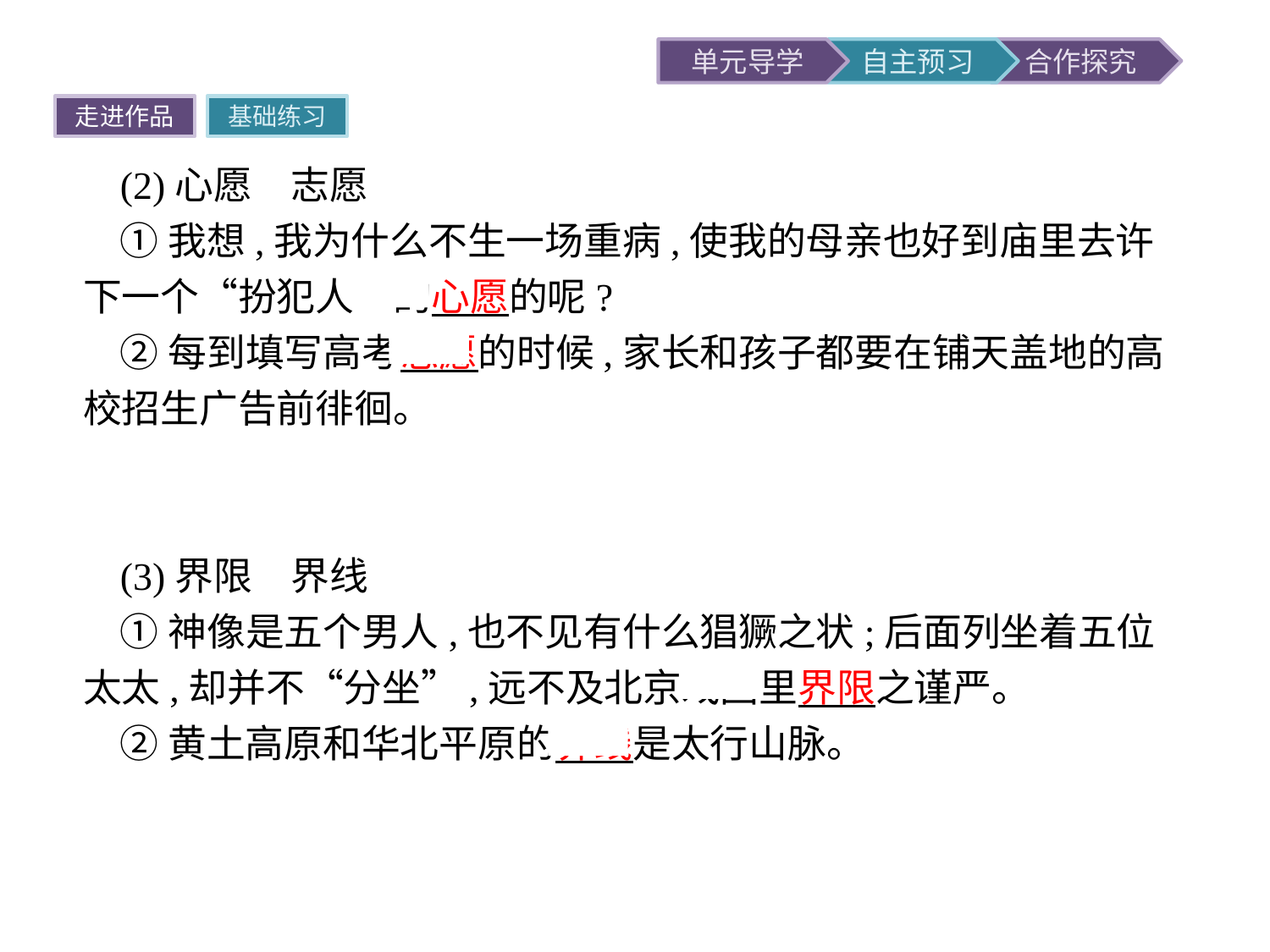

走进作品
基础练习
(2)心愿　志愿
①我想,我为什么不生一场重病,使我的母亲也好到庙里去许下一个“扮犯人”的心愿的呢?
②每到填写高考志愿的时候,家长和孩子都要在铺天盖地的高校招生广告前徘徊。
提示二者都指愿望。“心愿”指一般的愿望;“志愿”指志向和愿望,一般指较大的。
(3)界限　界线
①神像是五个男人,也不见有什么猖獗之状;后面列坐着五位太太,却并不“分坐”,远不及北京戏园里界限之谨严。
②黄土高原和华北平原的界线是太行山脉。
提示二者都指不同性质的分界。“界限”多指抽象的、范围大的,又有“限度”之意;“界线”指具体的分界。